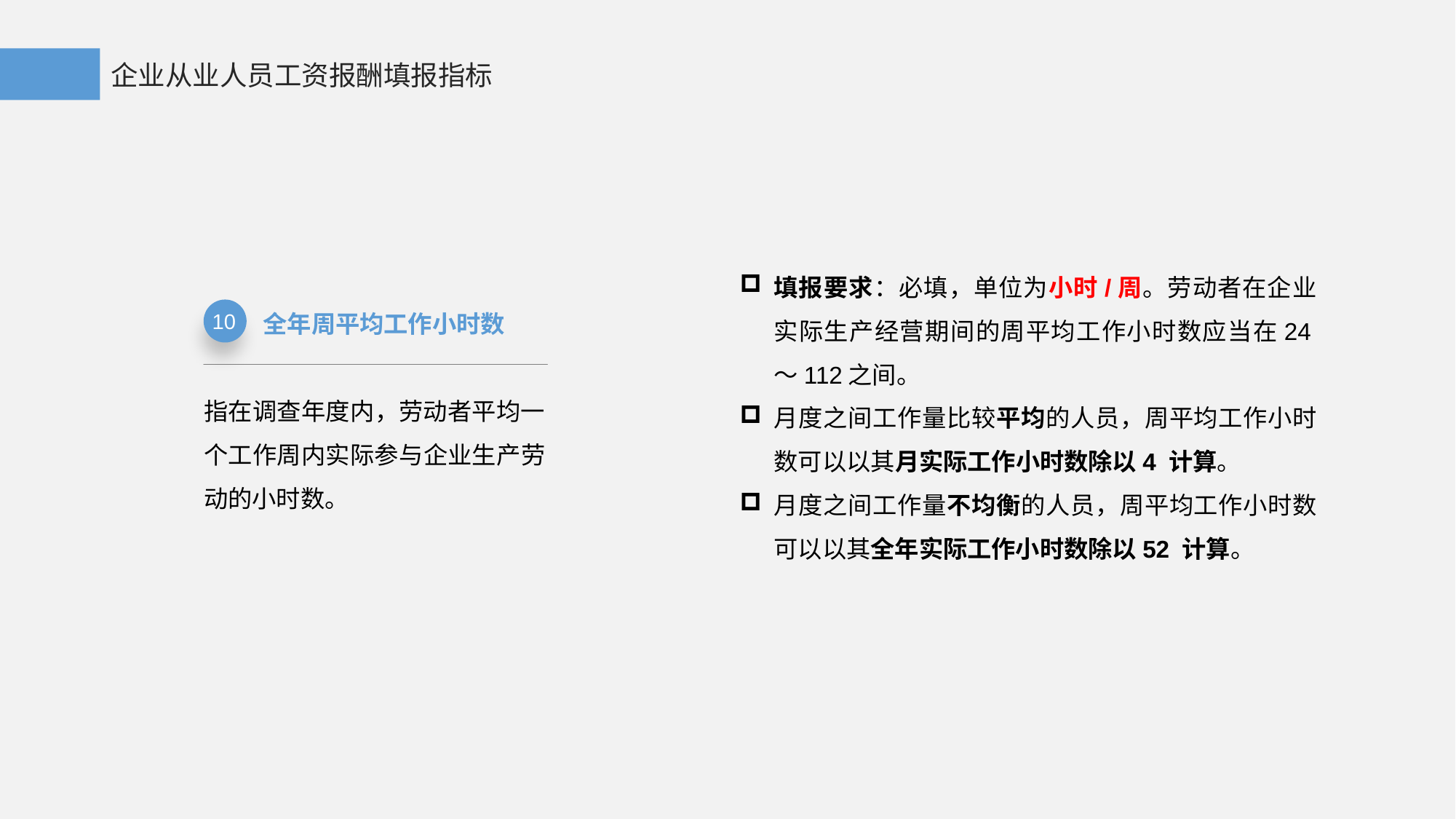

企业从业人员工资报酬填报指标
填报要求：必填，单位为小时/周。劳动者在企业实际生产经营期间的周平均工作小时数应当在24～112之间。
月度之间工作量比较平均的人员，周平均工作小时数可以以其月实际工作小时数除以4 计算。
月度之间工作量不均衡的人员，周平均工作小时数可以以其全年实际工作小时数除以52 计算。

全年周平均工作小时数
10
指在调查年度内，劳动者平均一个工作周内实际参与企业生产劳动的小时数。

47